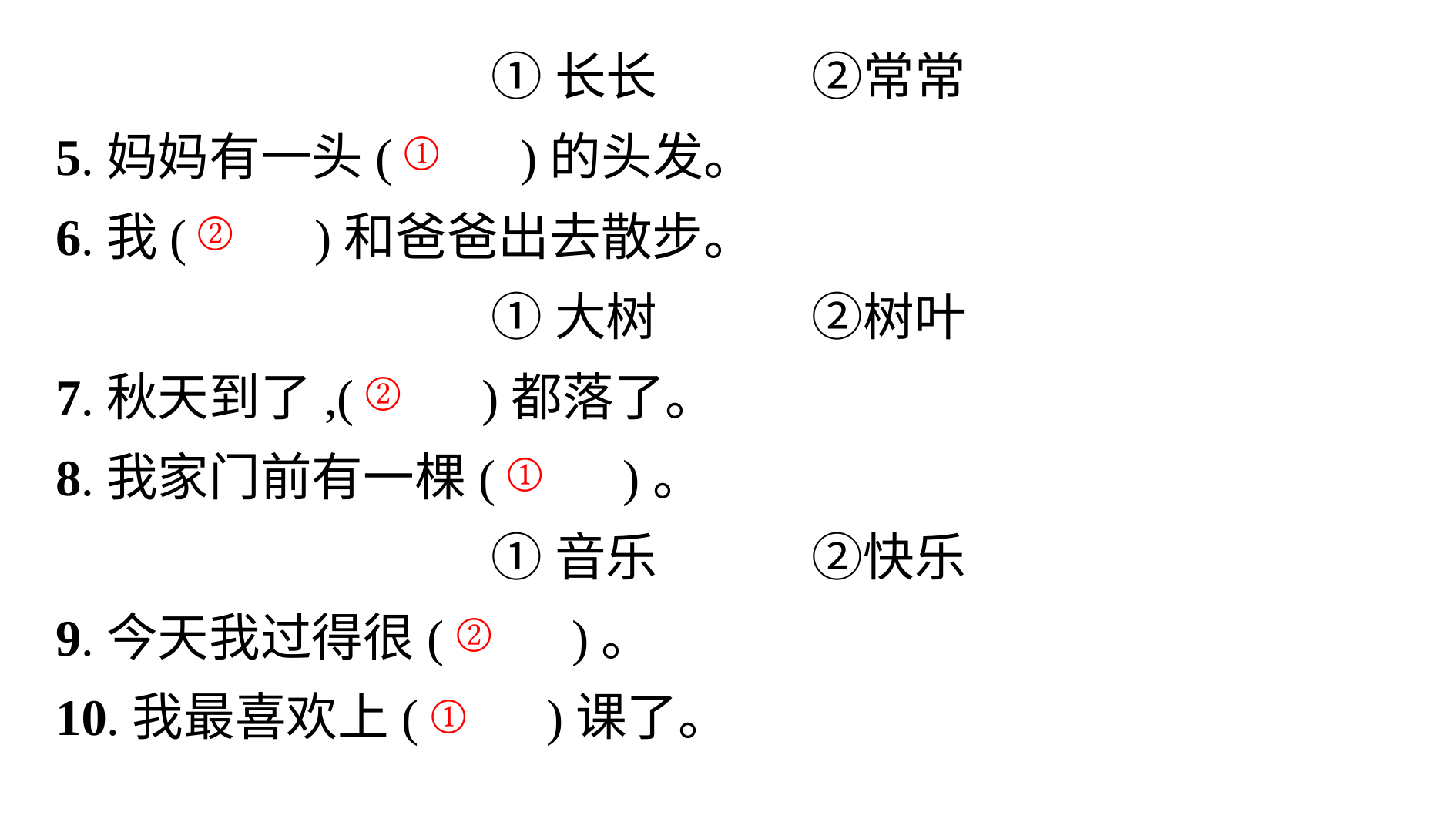

①长长　　　②常常
5.妈妈有一头(　　)的头发。
6.我(　　)和爸爸出去散步。
①大树　　　②树叶
7.秋天到了,(　　)都落了。
8.我家门前有一棵(　　)。
①音乐　　　②快乐
9.今天我过得很(　　)。
10.我最喜欢上(　　)课了。
①
②
②
①
②
①